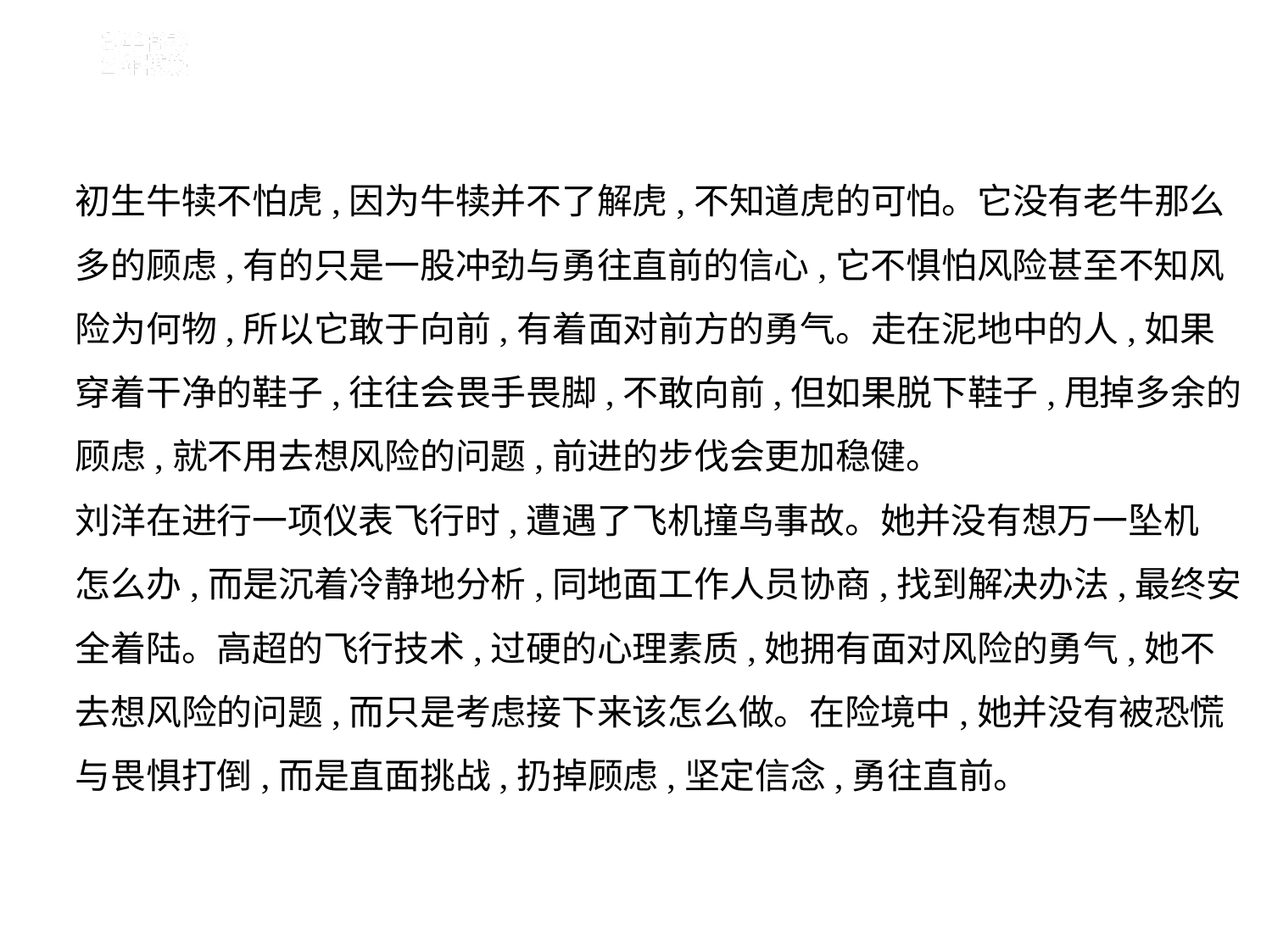

初生牛犊不怕虎,因为牛犊并不了解虎,不知道虎的可怕。它没有老牛那么
多的顾虑,有的只是一股冲劲与勇往直前的信心,它不惧怕风险甚至不知风
险为何物,所以它敢于向前,有着面对前方的勇气。走在泥地中的人,如果
穿着干净的鞋子,往往会畏手畏脚,不敢向前,但如果脱下鞋子,甩掉多余的
顾虑,就不用去想风险的问题,前进的步伐会更加稳健。
刘洋在进行一项仪表飞行时,遭遇了飞机撞鸟事故。她并没有想万一坠机
怎么办,而是沉着冷静地分析,同地面工作人员协商,找到解决办法,最终安
全着陆。高超的飞行技术,过硬的心理素质,她拥有面对风险的勇气,她不
去想风险的问题,而只是考虑接下来该怎么做。在险境中,她并没有被恐慌
与畏惧打倒,而是直面挑战,扔掉顾虑,坚定信念,勇往直前。